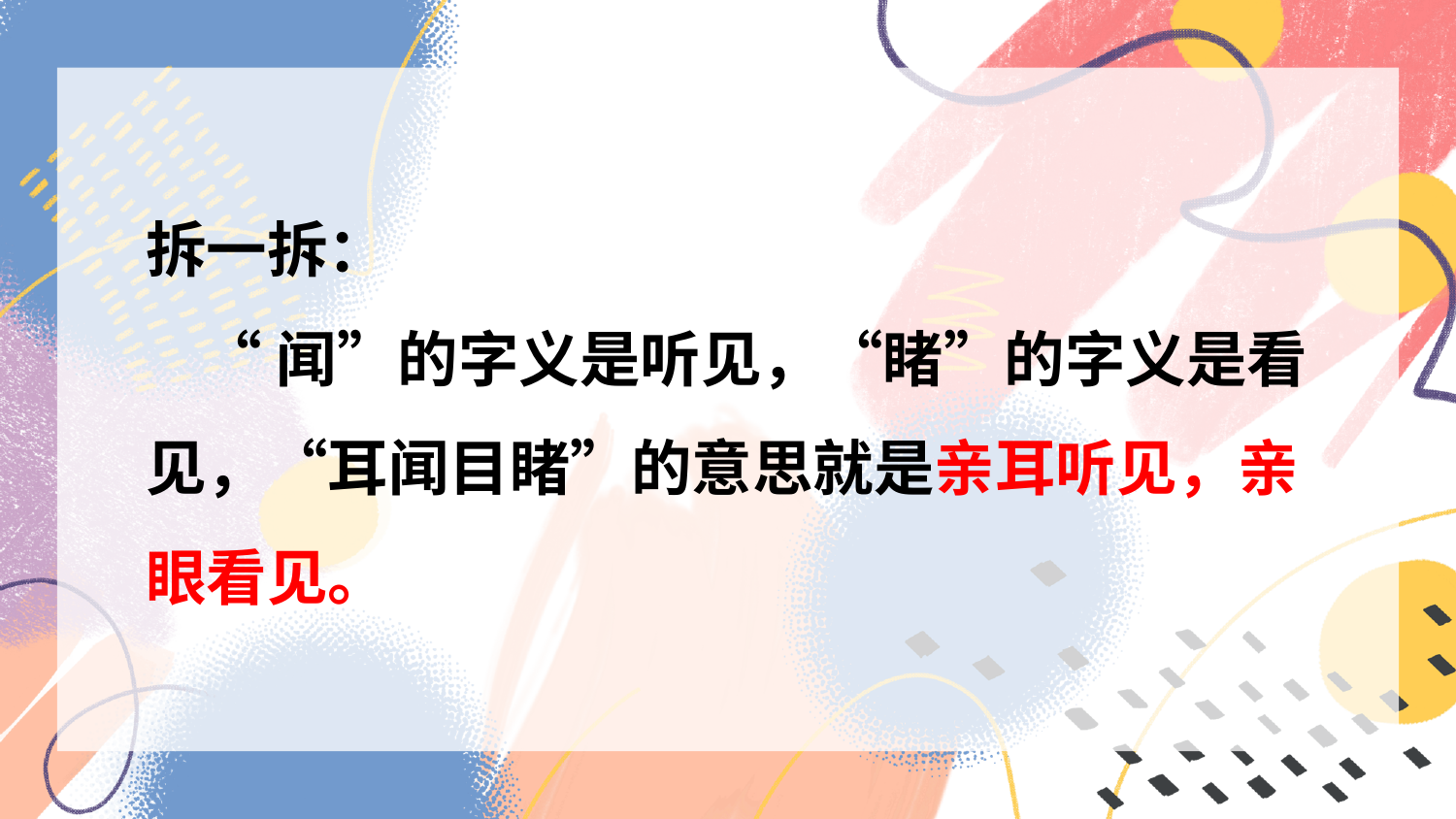

拆一拆：
    “闻”的字义是听见，“睹”的字义是看见，“耳闻目睹”的意思就是亲耳听见，亲眼看见。